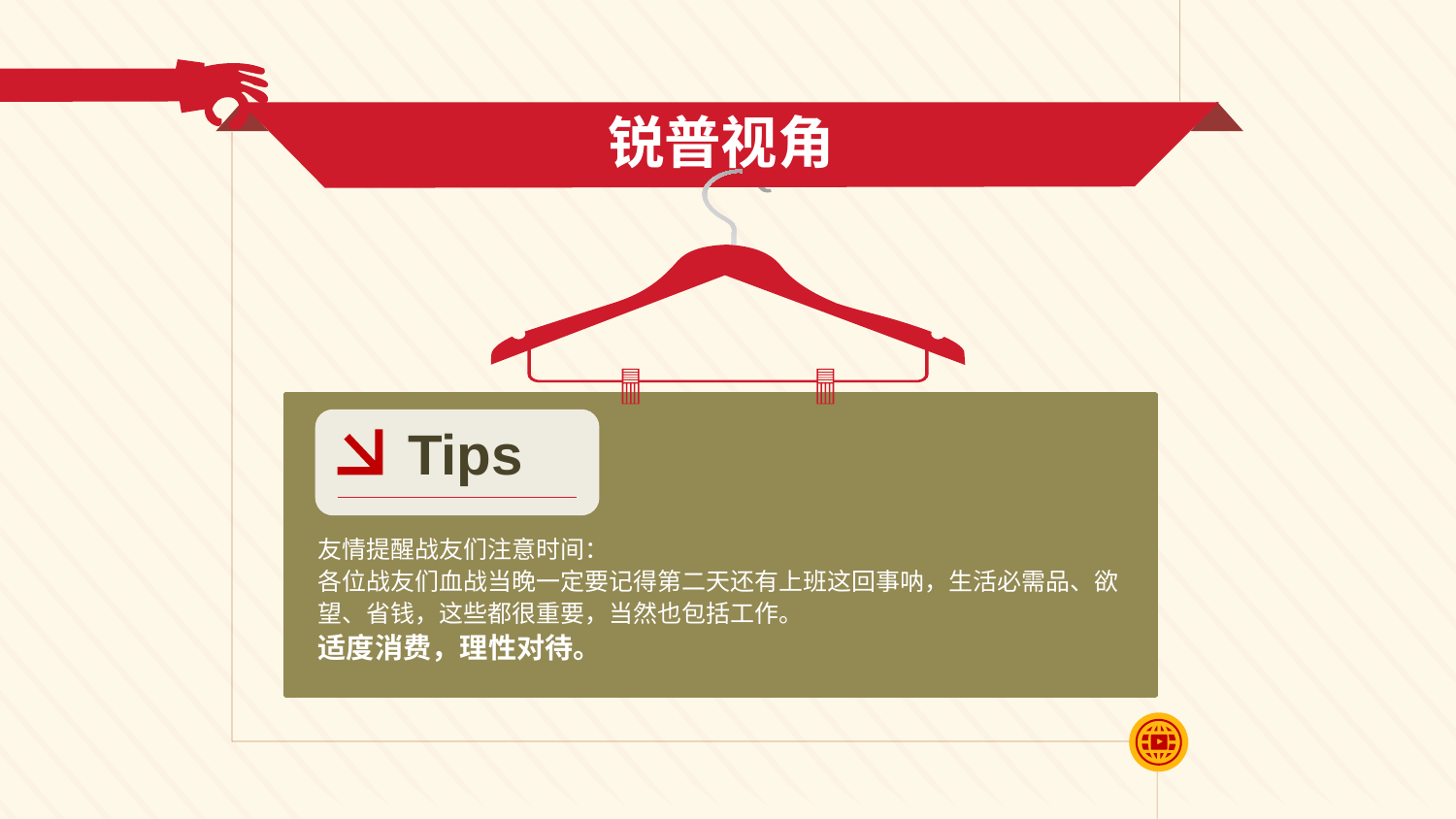

锐普视角

Tips
友情提醒战友们注意时间：
各位战友们血战当晚一定要记得第二天还有上班这回事呐，生活必需品、欲望、省钱，这些都很重要，当然也包括工作。
适度消费，理性对待。

7